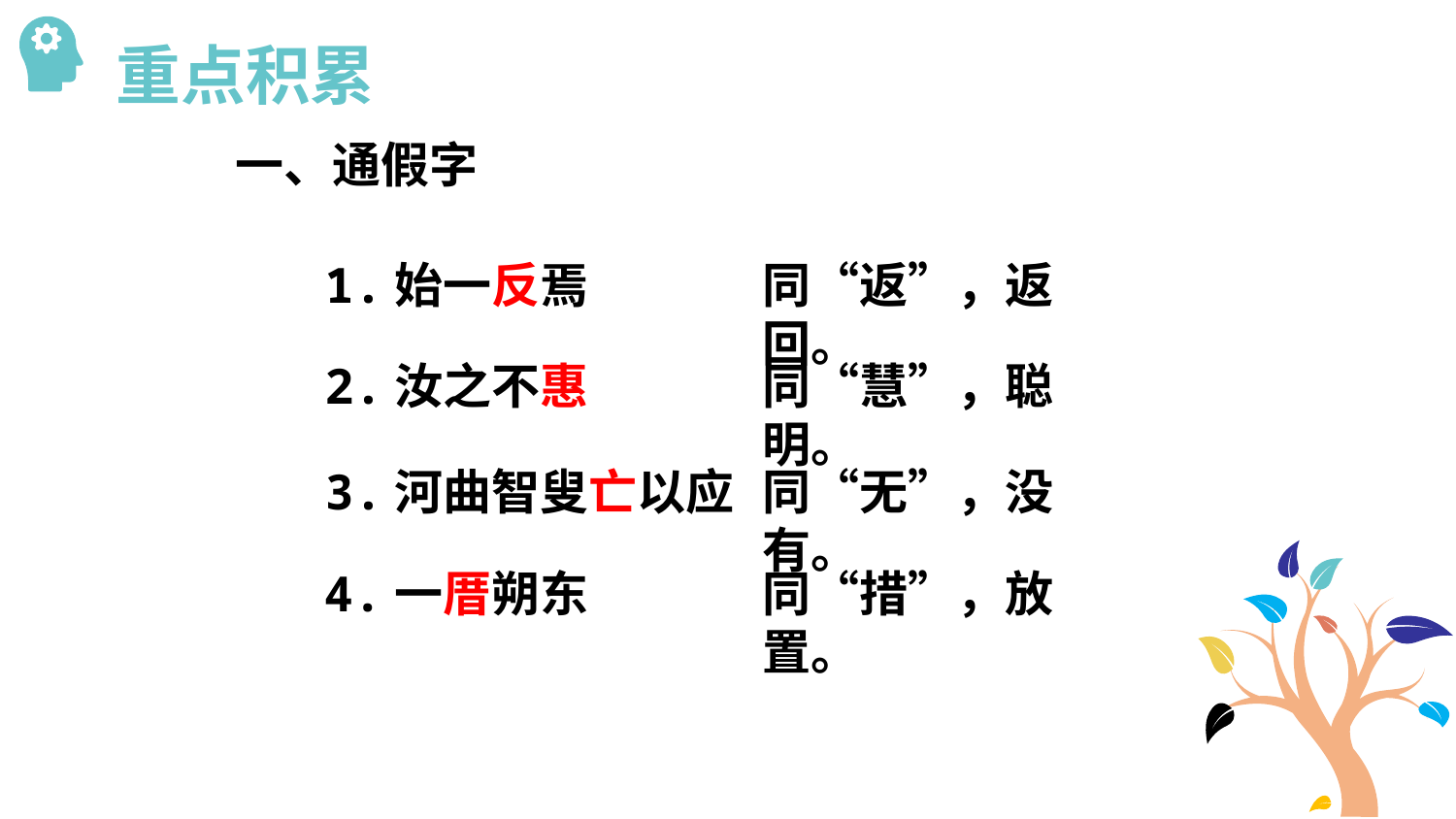

重点积累
一、通假字
1.始一反焉
同“返”，返回。
2.汝之不惠
同“慧”，聪明。
3.河曲智叟亡以应
同“无”，没有。

4.一厝朔东
同“措”，放置。